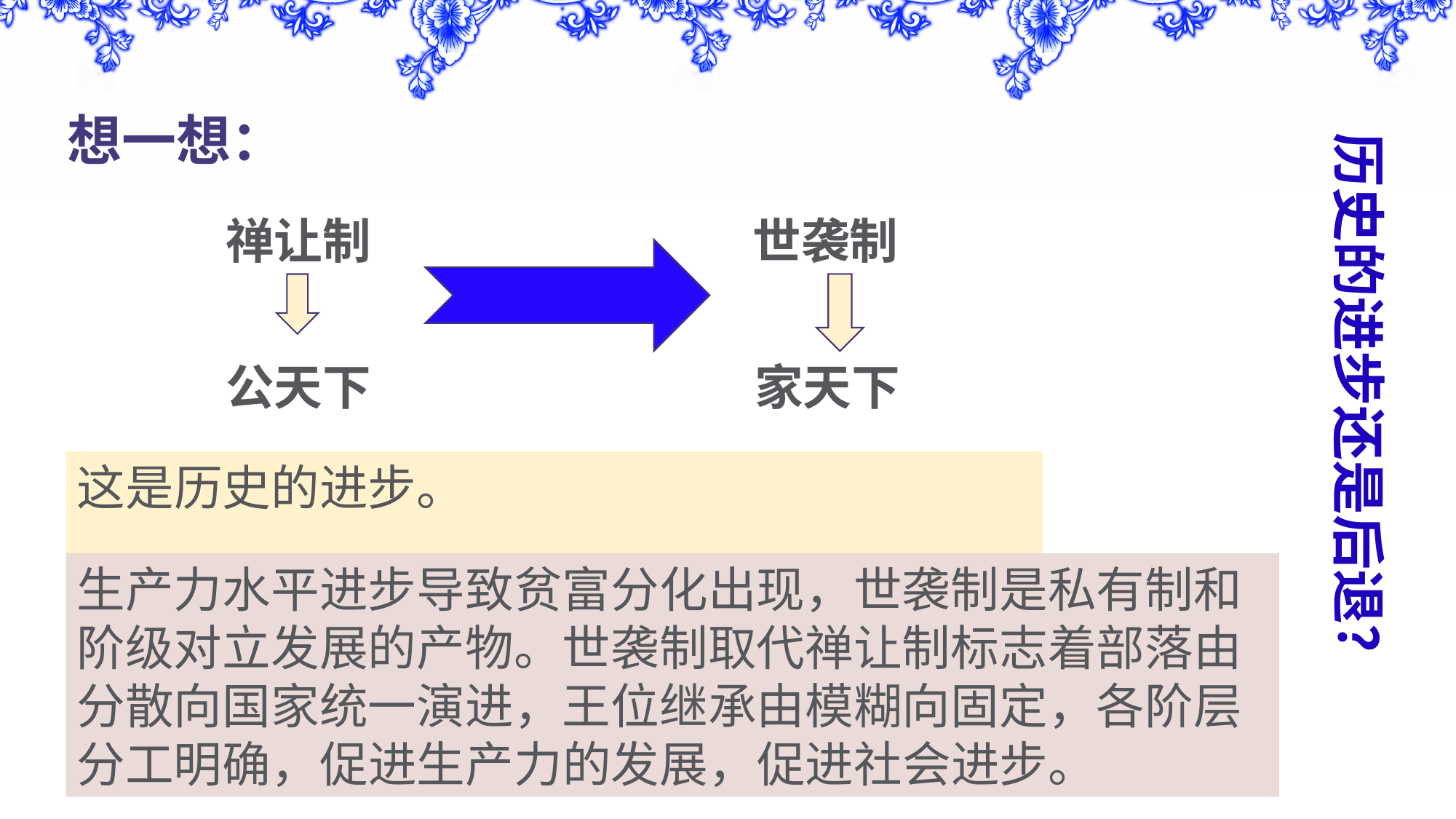

# 想一想：
历史的进步还是后退？
禅让制

公天下
世袭制

家天下

这是历史的进步。

生产力水平进步导致贫富分化出现，世袭制是私有制和阶级对立发展的产物。世袭制取代禅让制标志着部落由分散向国家统一演进，王位继承由模糊向固定，各阶层分工明确，促进生产力的发展，促进社会进步。